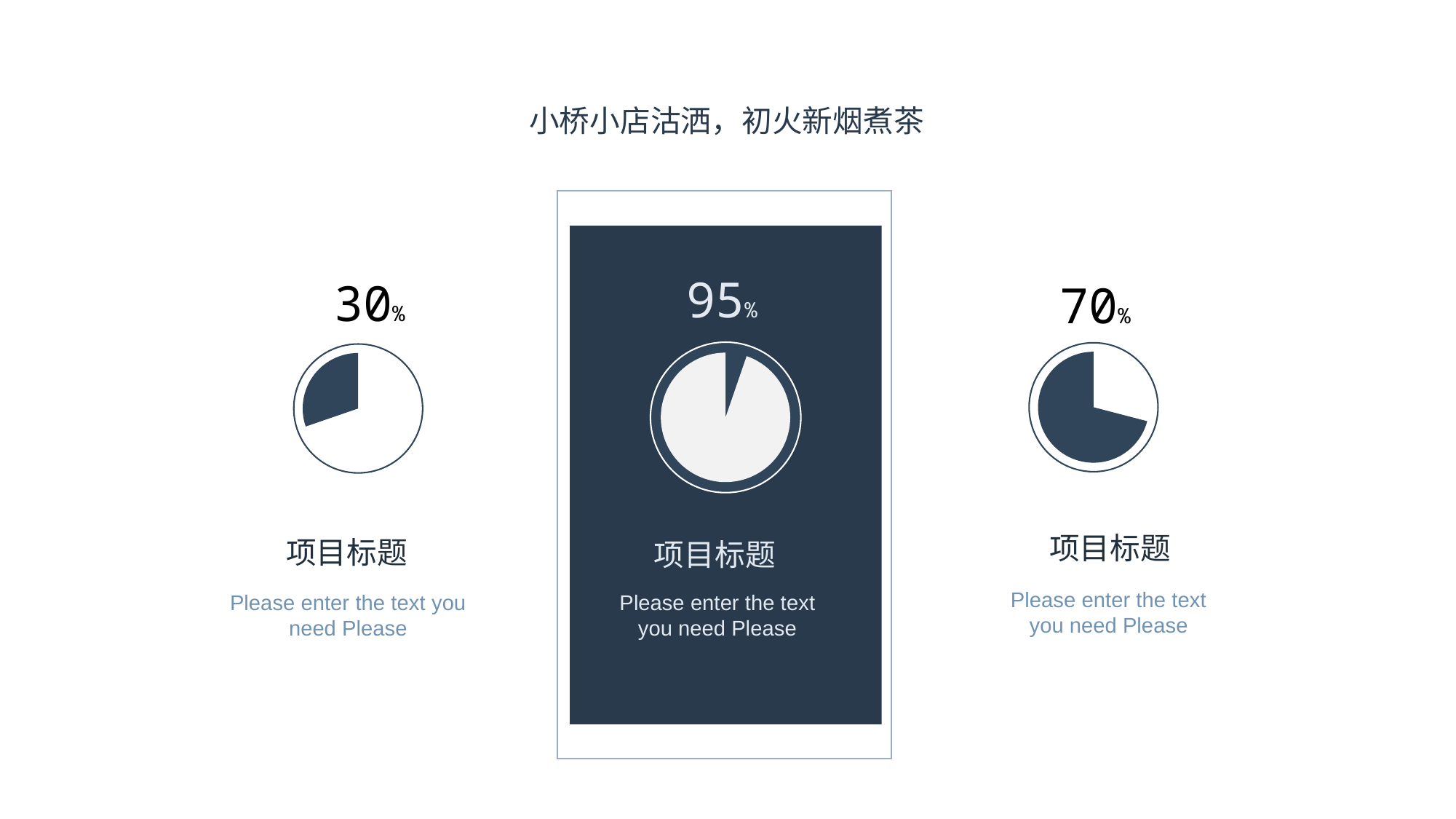

小桥小店沽洒，初火新烟煮茶

95%
30%
70%

项目标题
项目标题
项目标题
Please enter the text you need Please
Please enter the text you need Please
Please enter the text you need Please